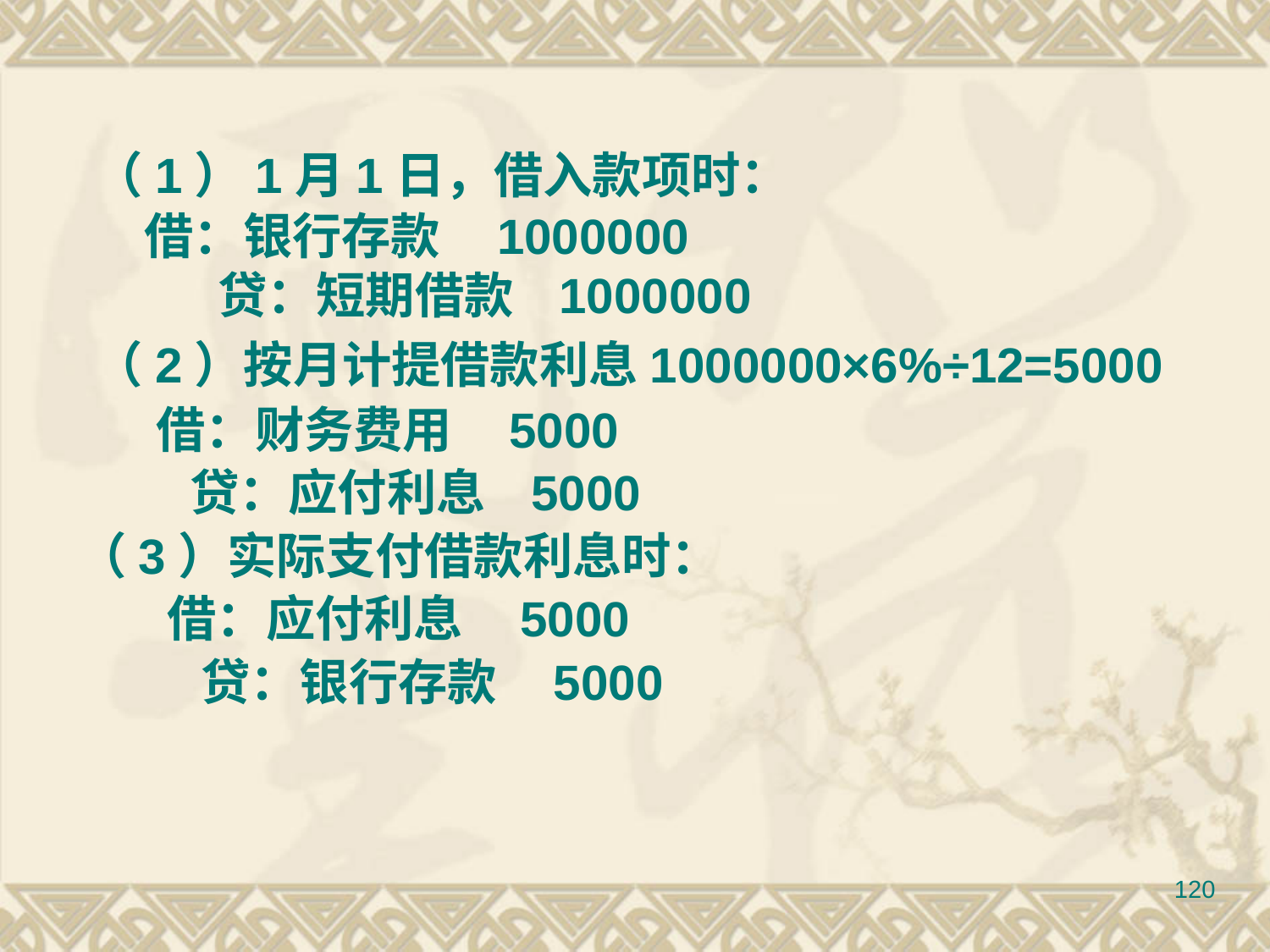

（1）1月1日，借入款项时：
        借：银行存款    1000000
           贷：短期借款   1000000
  （2）按月计提借款利息1000000×6%÷12=5000
        借：财务费用    5000
           贷：应付利息   5000
 （3）实际支付借款利息时：
         借：应付利息    5000
            贷：银行存款    5000

120